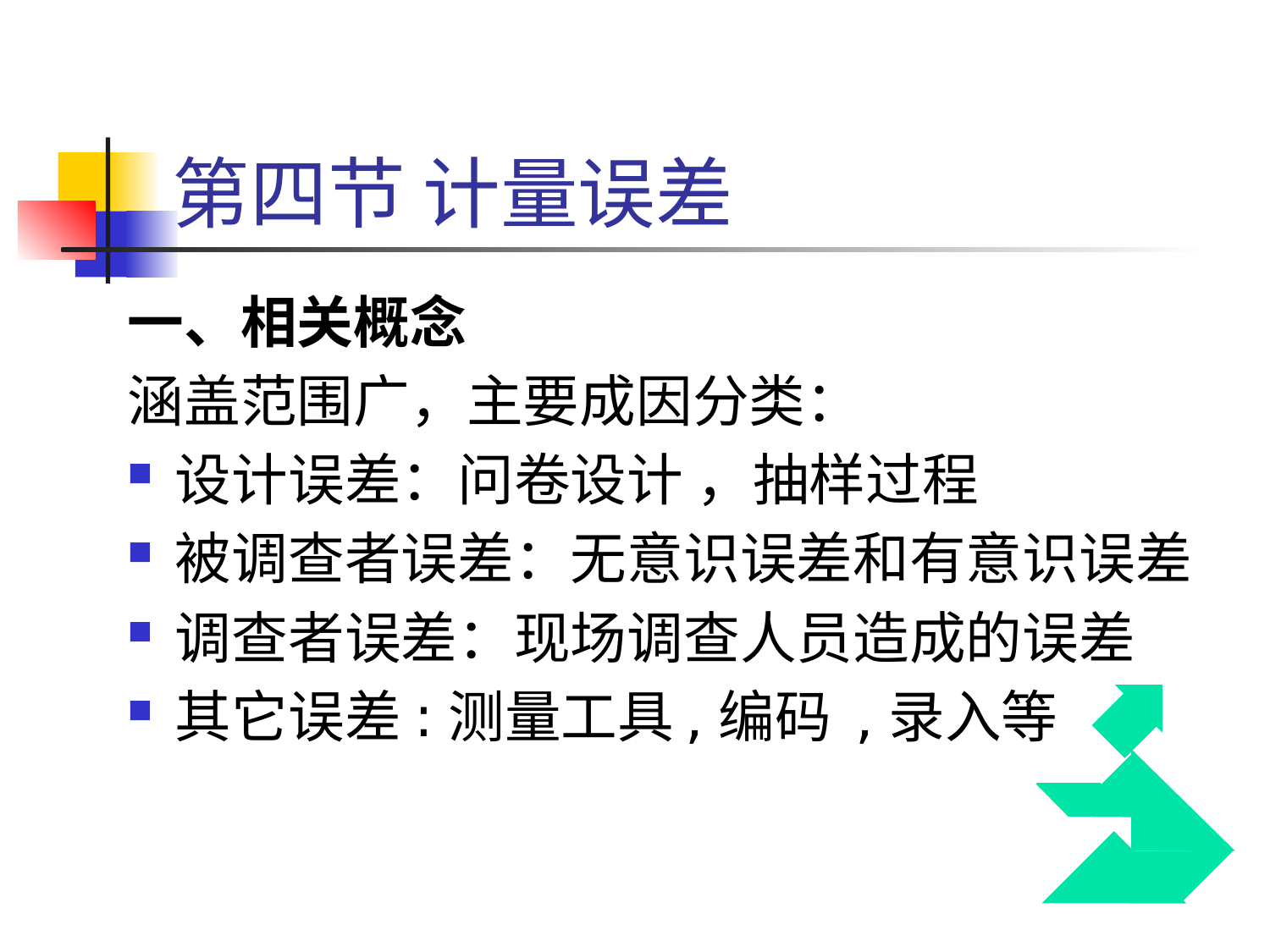

# 第四节 计量误差
一、相关概念
涵盖范围广，主要成因分类：
设计误差：问卷设计 ，抽样过程
被调查者误差：无意识误差和有意识误差
调查者误差：现场调查人员造成的误差
其它误差:测量工具,编码 ,录入等